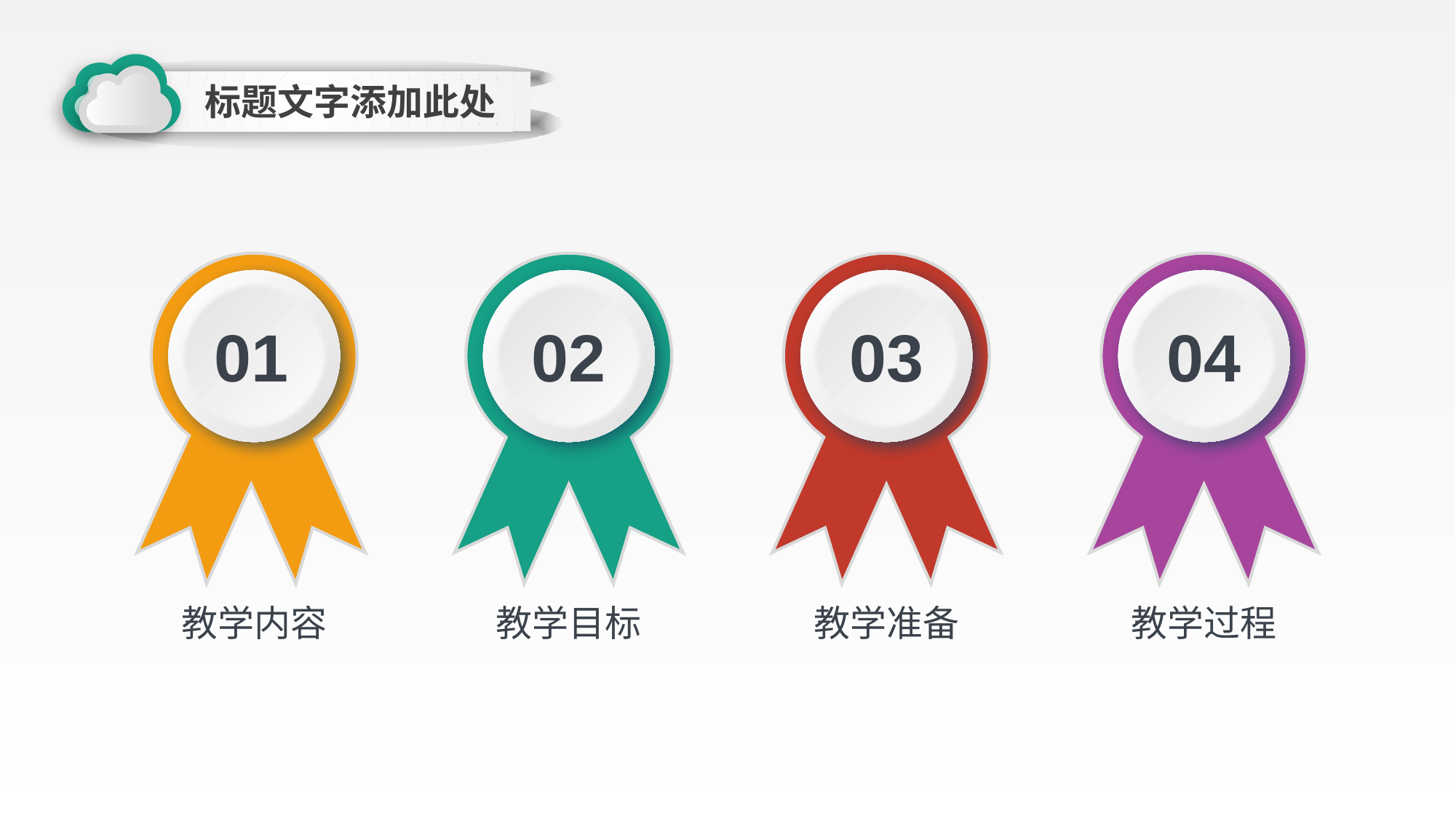

标题文字添加此处

01
教学内容

02
教学目标

03
教学准备

04
教学过程